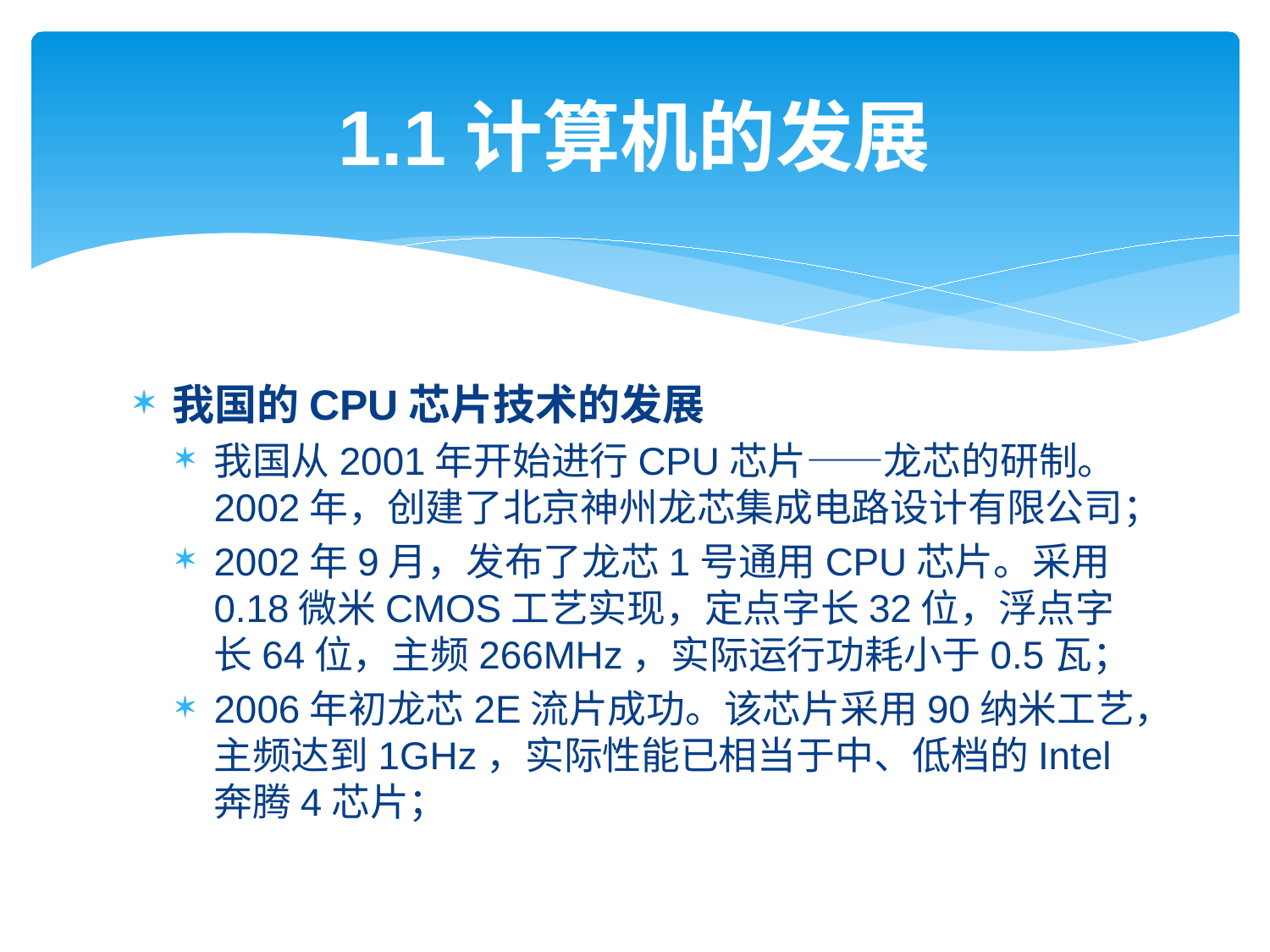

# 1.1计算机的发展
我国的CPU芯片技术的发展
我国从2001年开始进行CPU芯片——龙芯的研制。2002年，创建了北京神州龙芯集成电路设计有限公司；
2002年9月，发布了龙芯1号通用CPU芯片。采用0.18微米CMOS工艺实现，定点字长32位，浮点字长64位，主频266MHz，实际运行功耗小于0.5瓦；
2006年初龙芯2E流片成功。该芯片采用90纳米工艺，主频达到1GHz，实际性能已相当于中、低档的Intel奔腾4芯片；